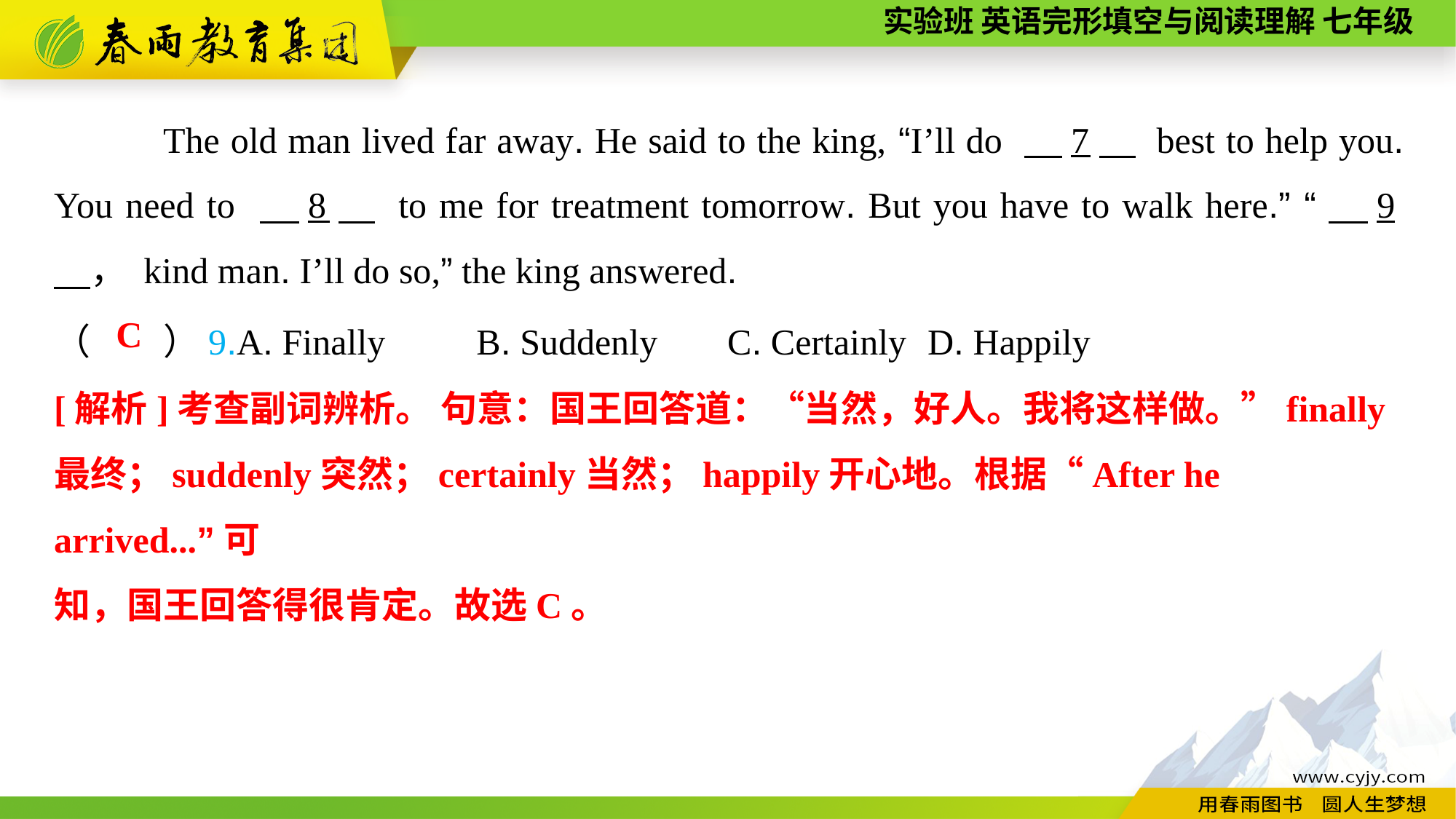

The old man lived far away. He said to the king, “I’ll do 　7　 best to help you. You need to 　8　 to me for treatment tomorrow. But you have to walk here.” “　9　， kind man. I’ll do so,” the king answered.
（　　）9.A. Finally          B. Suddenly	  C. Certainly	D. Happily
C
[解析]考查副词辨析。 句意：国王回答道：“当然，好人。我将这样做。”finally最终；suddenly突然；certainly当然；happily开心地。根据“After he arrived...”可
知，国王回答得很肯定。故选C。